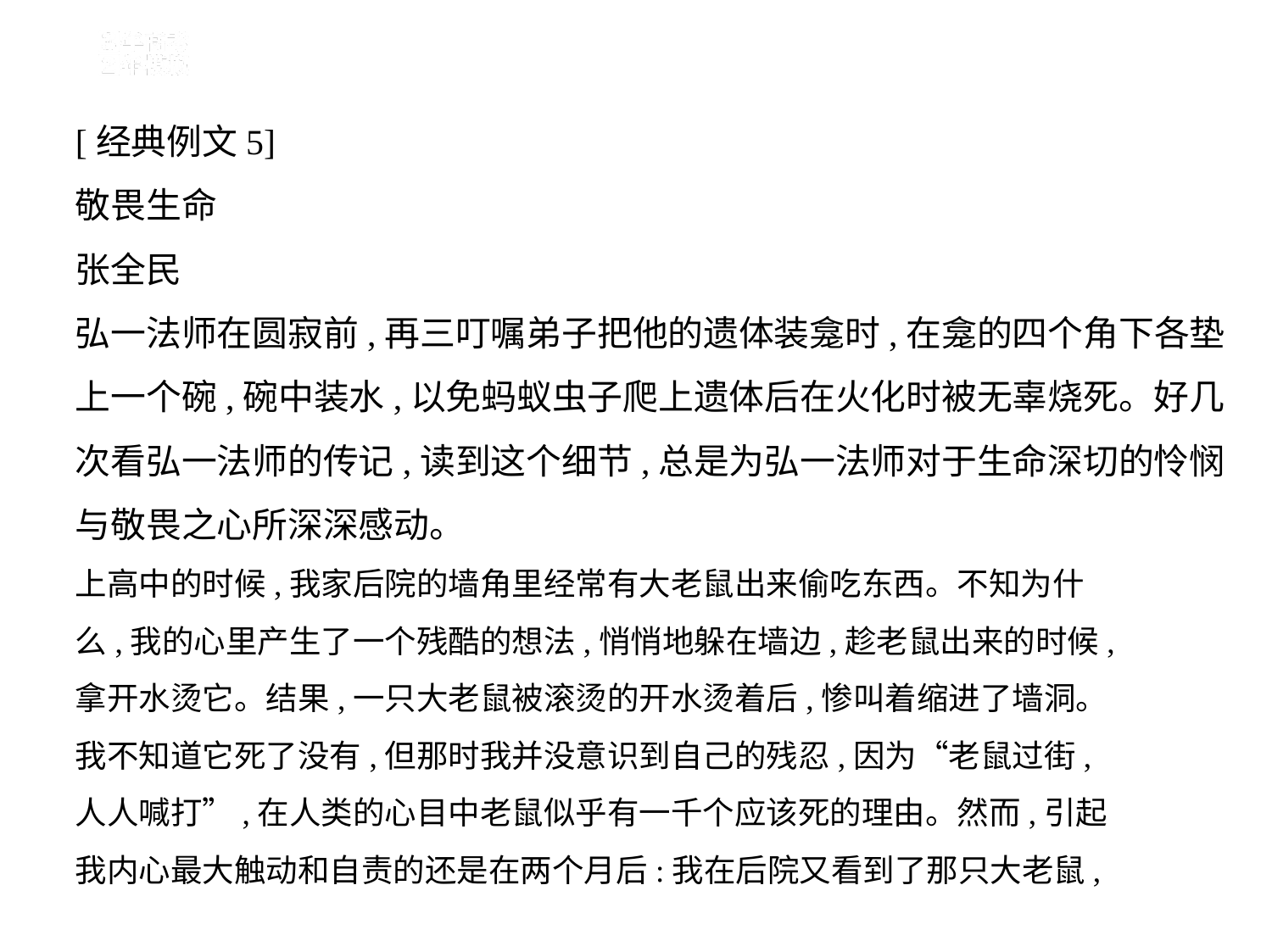

[经典例文5]
敬畏生命
张全民
弘一法师在圆寂前,再三叮嘱弟子把他的遗体装龛时,在龛的四个角下各垫
上一个碗,碗中装水,以免蚂蚁虫子爬上遗体后在火化时被无辜烧死。好几
次看弘一法师的传记,读到这个细节,总是为弘一法师对于生命深切的怜悯
与敬畏之心所深深感动。
上高中的时候,我家后院的墙角里经常有大老鼠出来偷吃东西。不知为什
么,我的心里产生了一个残酷的想法,悄悄地躲在墙边,趁老鼠出来的时候,
拿开水烫它。结果,一只大老鼠被滚烫的开水烫着后,惨叫着缩进了墙洞。
我不知道它死了没有,但那时我并没意识到自己的残忍,因为“老鼠过街,
人人喊打”,在人类的心目中老鼠似乎有一千个应该死的理由。然而,引起
我内心最大触动和自责的还是在两个月后:我在后院又看到了那只大老鼠,